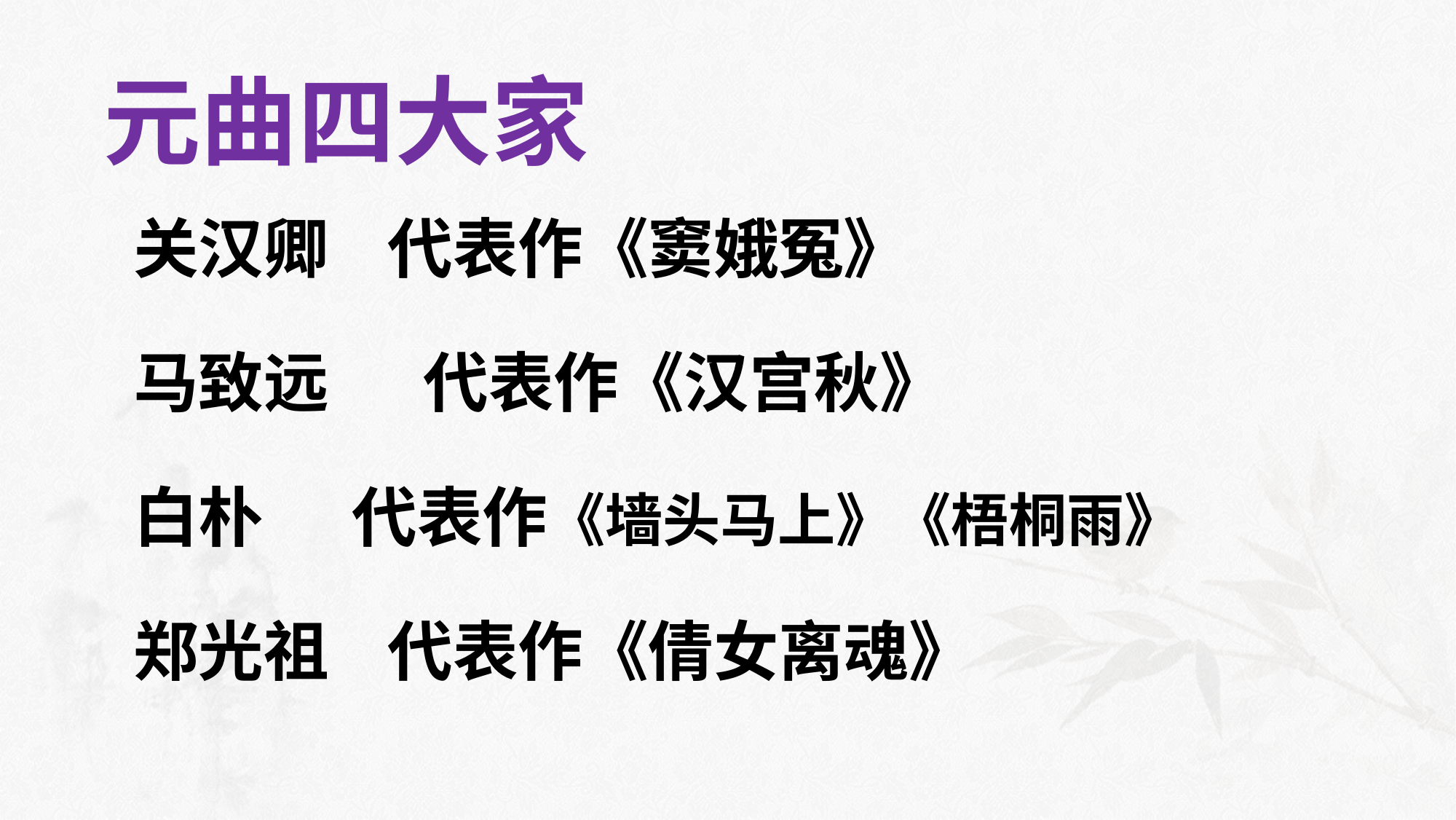

元曲四大家
关汉卿    代表作《窦娥冤》
马致远　  代表作《汉宫秋》
白朴      代表作《墙头马上》《梧桐雨》
郑光祖    代表作《倩女离魂》